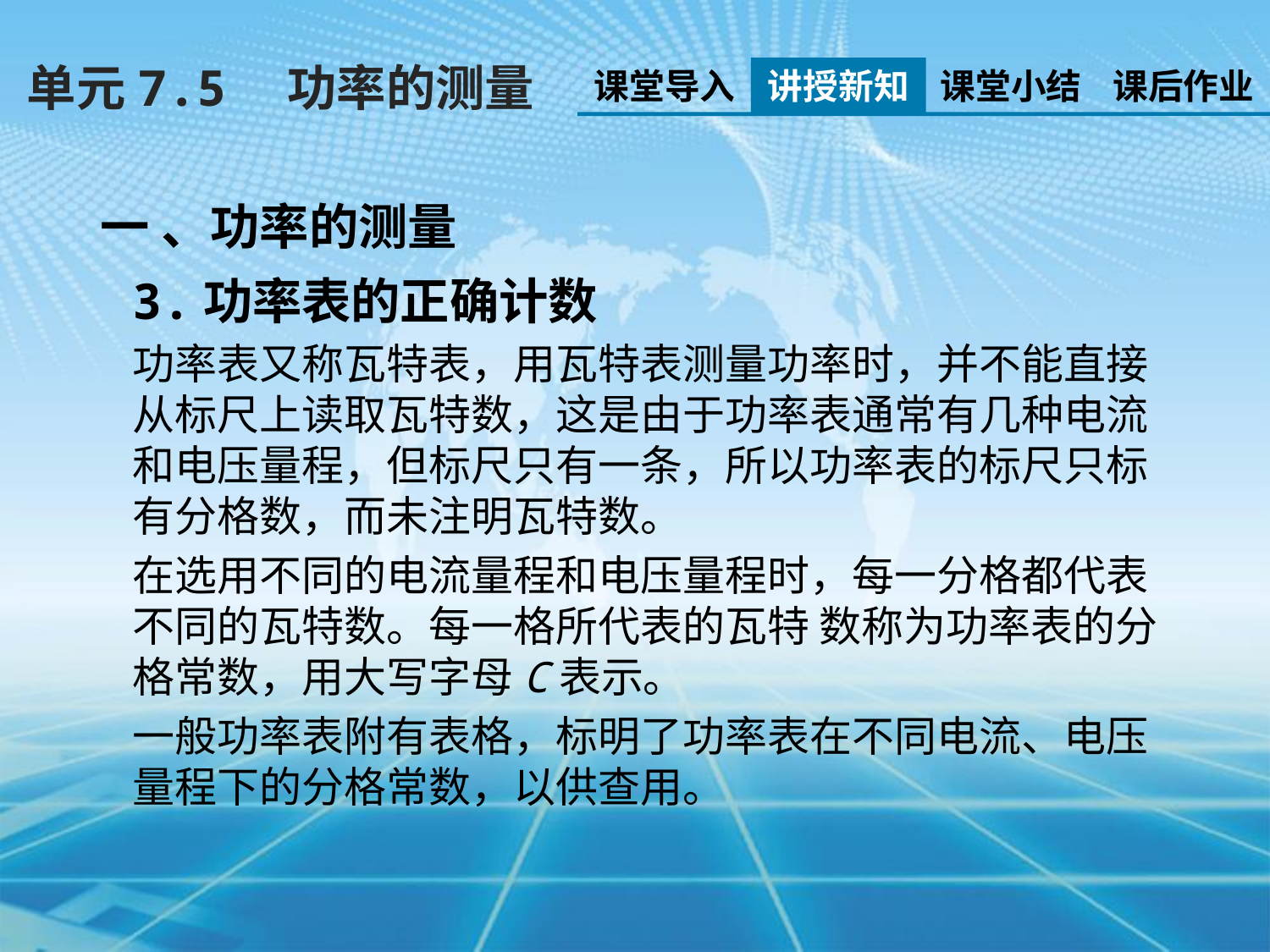

单元7.5　功率的测量
课堂导入
讲授新知
课堂小结
课后作业
一 、功率的测量
3.功率表的正确计数
功率表又称瓦特表，用瓦特表测量功率时，并不能直接从标尺上读取瓦特数，这是由于功率表通常有几种电流和电压量程，但标尺只有一条，所以功率表的标尺只标有分格数，而未注明瓦特数。
在选用不同的电流量程和电压量程时，每一分格都代表不同的瓦特数。每一格所代表的瓦特 数称为功率表的分格常数，用大写字母C表示。
一般功率表附有表格，标明了功率表在不同电流、电压量程下的分格常数，以供查用。